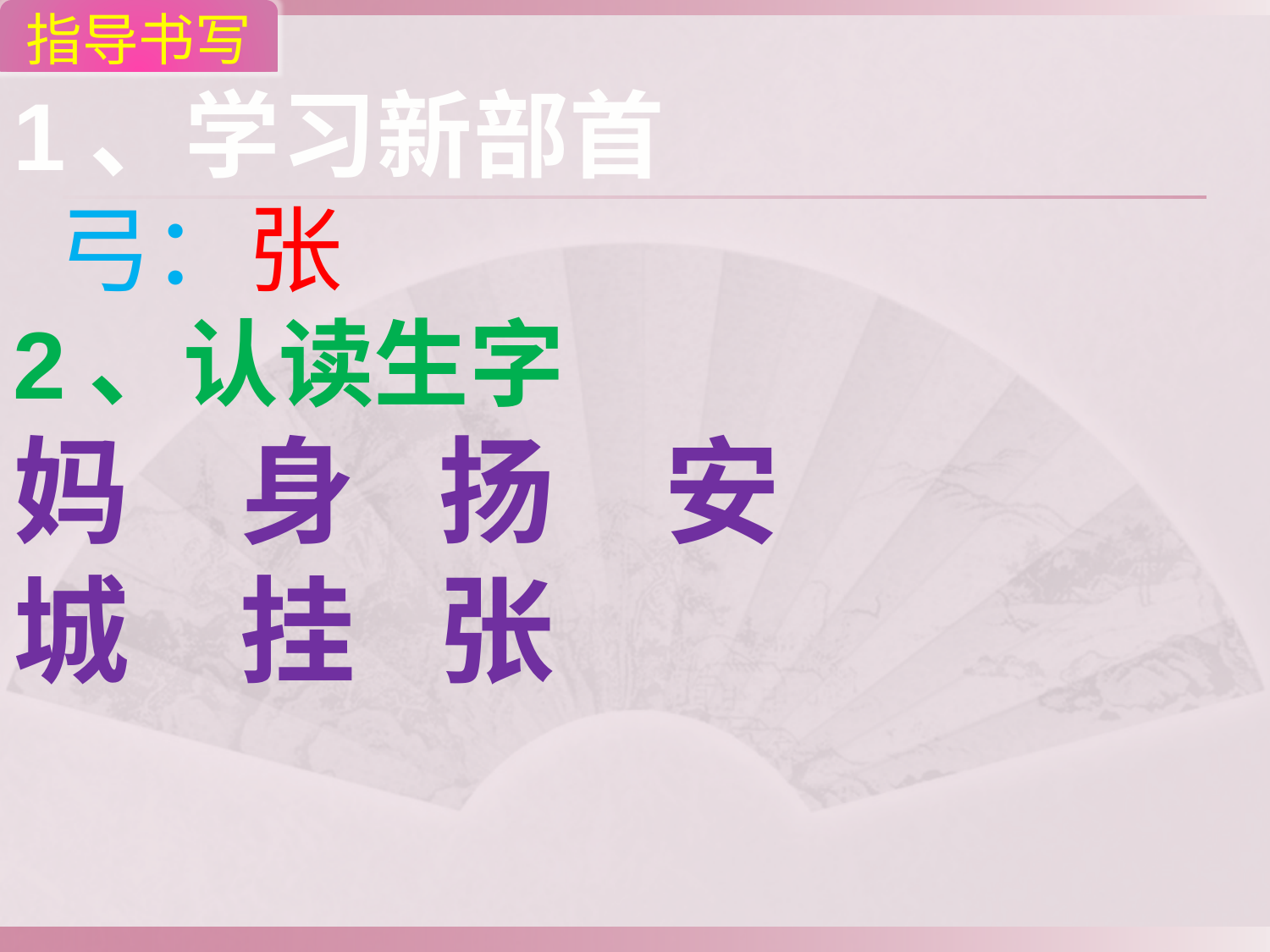

指导书写
1、学习新部首
 弓：张
2、认读生字
妈    身   扬    安
城    挂   张